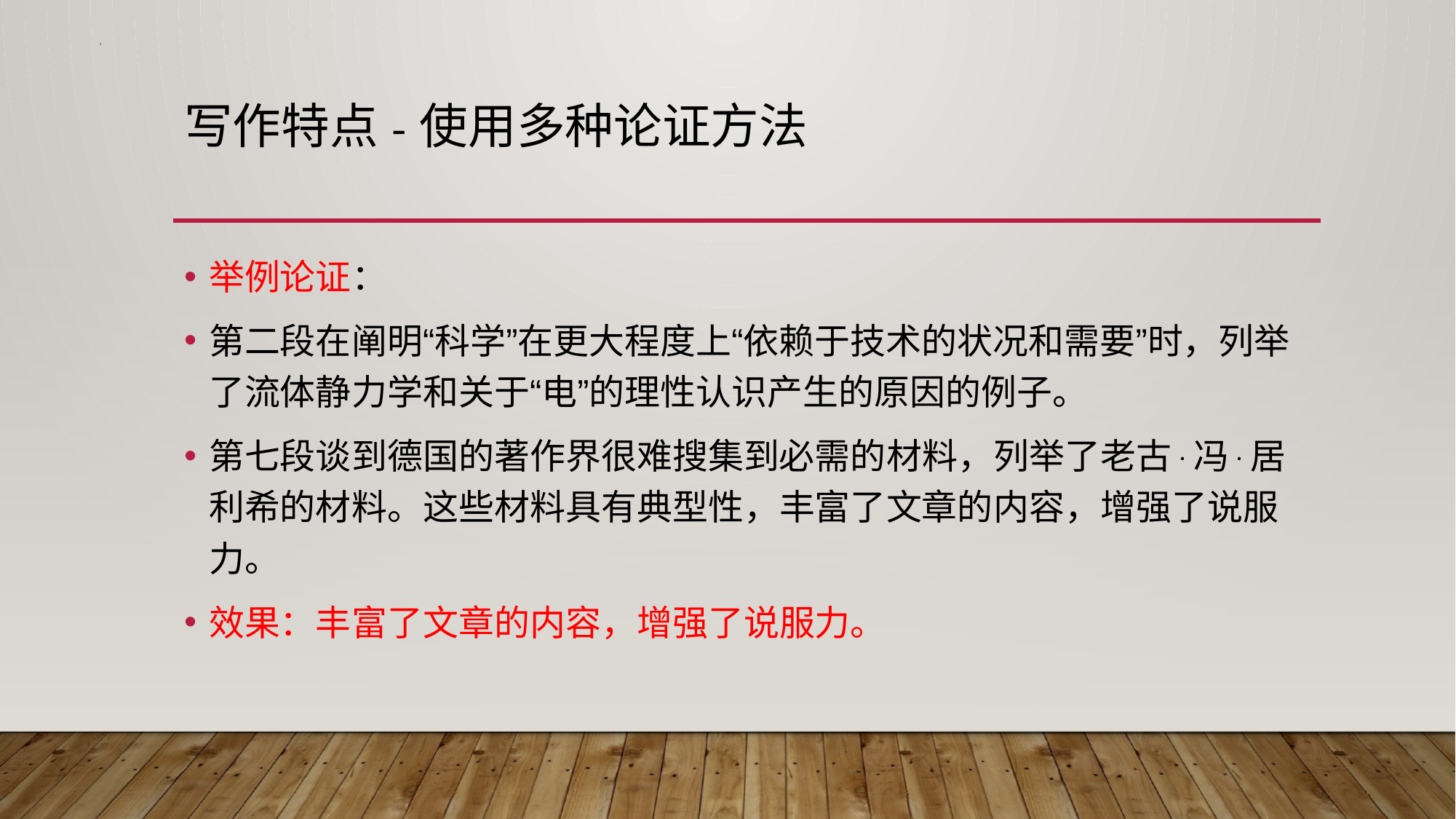

# 写作特点-使用多种论证方法
举例论证：
第二段在阐明“科学”在更大程度上“依赖于技术的状况和需要”时，列举了流体静力学和关于“电”的理性认识产生的原因的例子。
第七段谈到德国的著作界很难搜集到必需的材料，列举了老古·冯·居利希的材料。这些材料具有典型性，丰富了文章的内容，增强了说服力。
效果：丰富了文章的内容，增强了说服力。